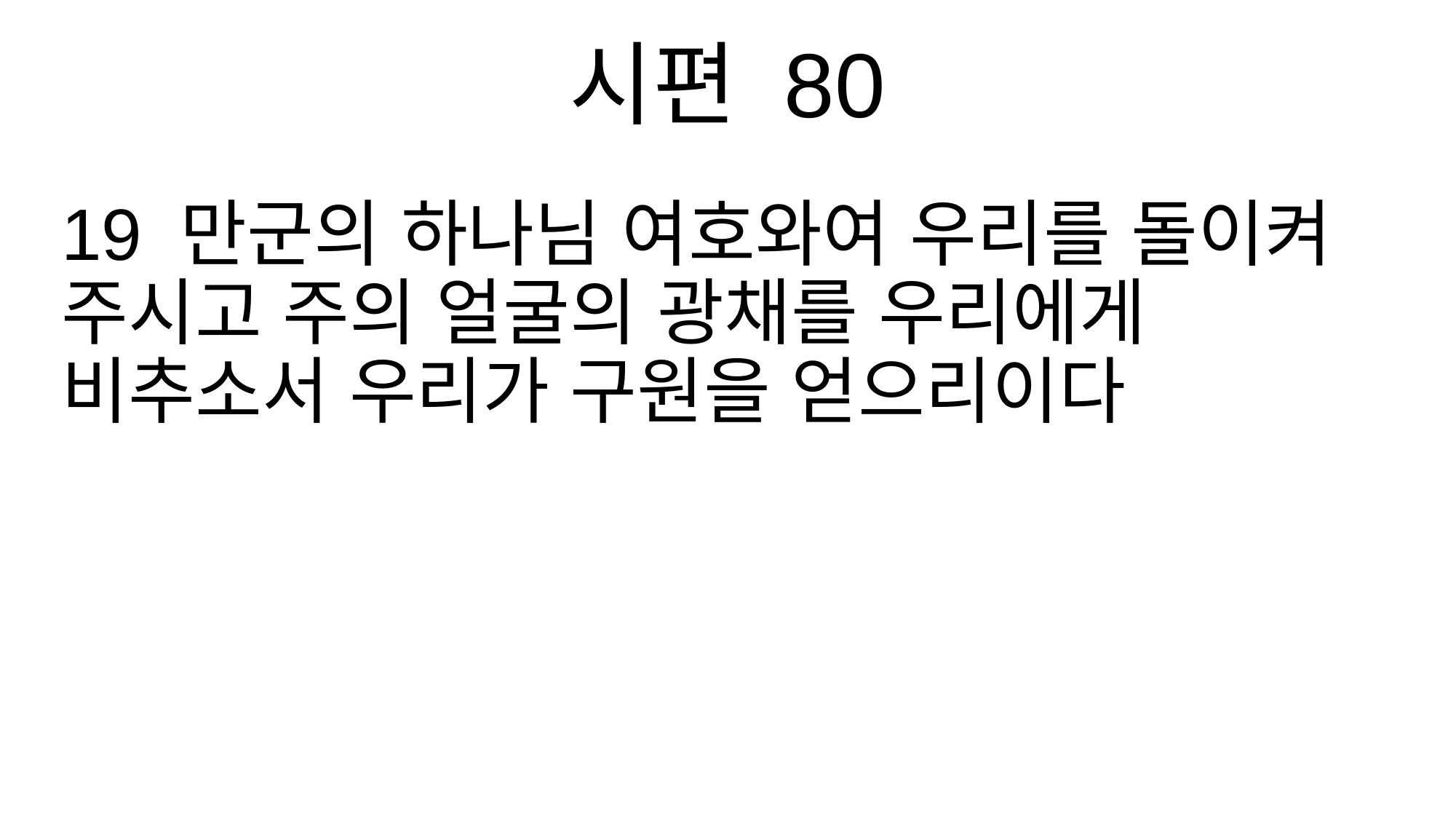

시편 80
19 만군의 하나님 여호와여 우리를 돌이켜 주시고 주의 얼굴의 광채를 우리에게 비추소서 우리가 구원을 얻으리이다